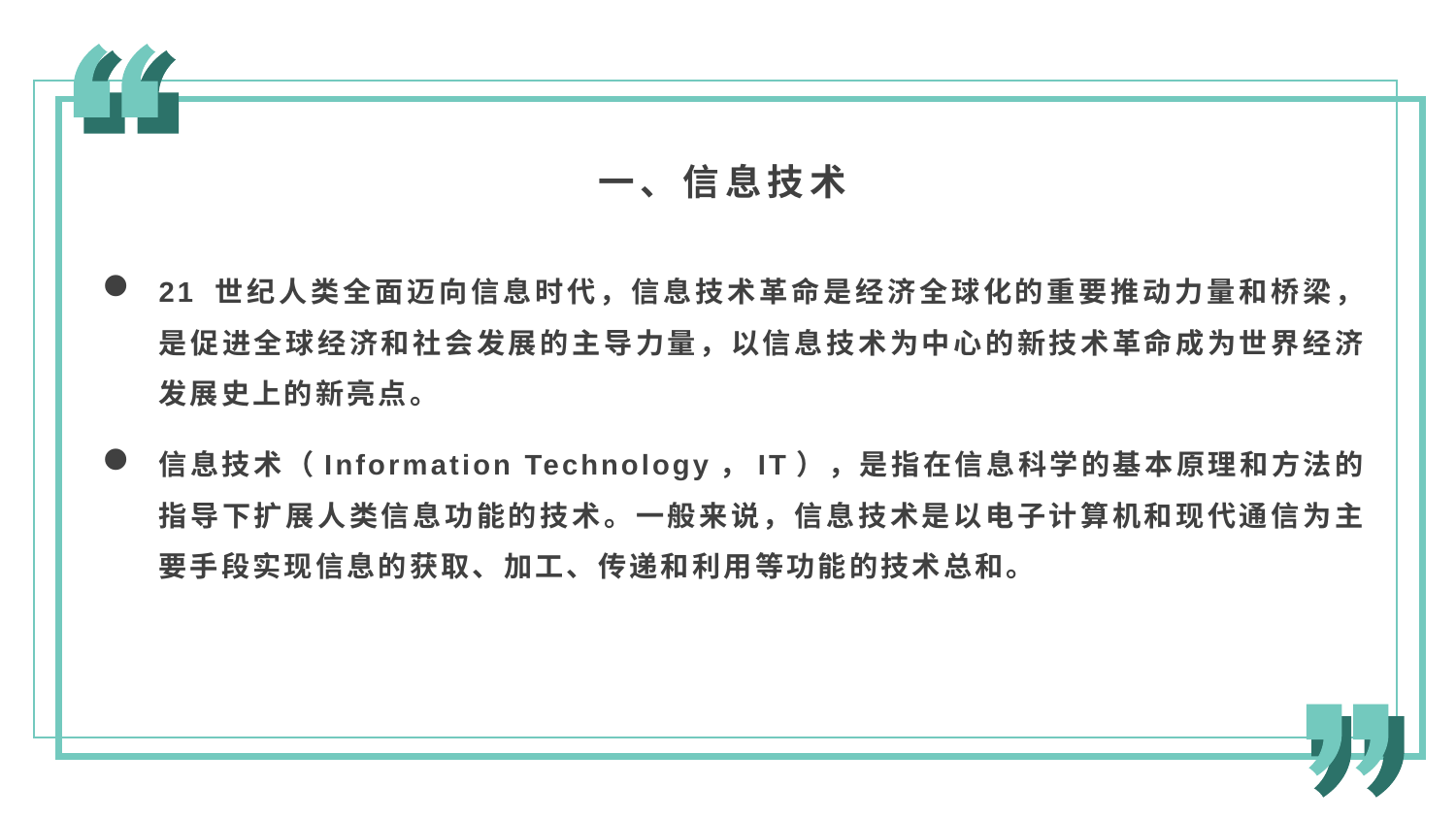

一、信息技术
21 世纪人类全面迈向信息时代，信息技术革命是经济全球化的重要推动力量和桥梁，是促进全球经济和社会发展的主导力量，以信息技术为中心的新技术革命成为世界经济发展史上的新亮点。
信息技术（Information Technology，IT），是指在信息科学的基本原理和方法的指导下扩展人类信息功能的技术。一般来说，信息技术是以电子计算机和现代通信为主要手段实现信息的获取、加工、传递和利用等功能的技术总和。